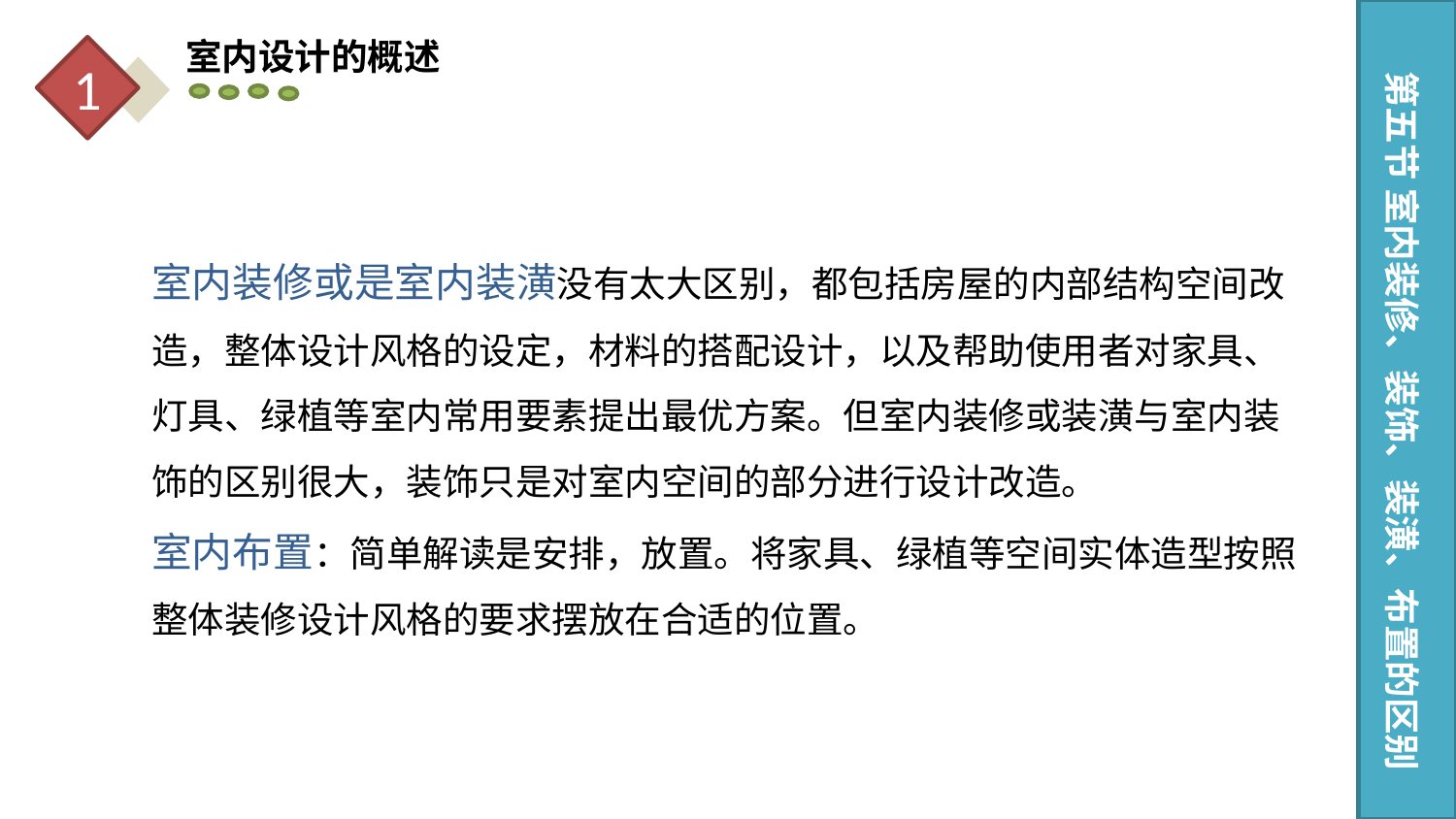

室内设计的概述
1

第五节 室内装修、装饰、装潢、布置的区别

室内装修或是室内装潢没有太大区别，都包括房屋的内部结构空间改造，整体设计风格的设定，材料的搭配设计，以及帮助使用者对家具、灯具、绿植等室内常用要素提出最优方案。但室内装修或装潢与室内装饰的区别很大，装饰只是对室内空间的部分进行设计改造。
室内布置：简单解读是安排，放置。将家具、绿植等空间实体造型按照整体装修设计风格的要求摆放在合适的位置。